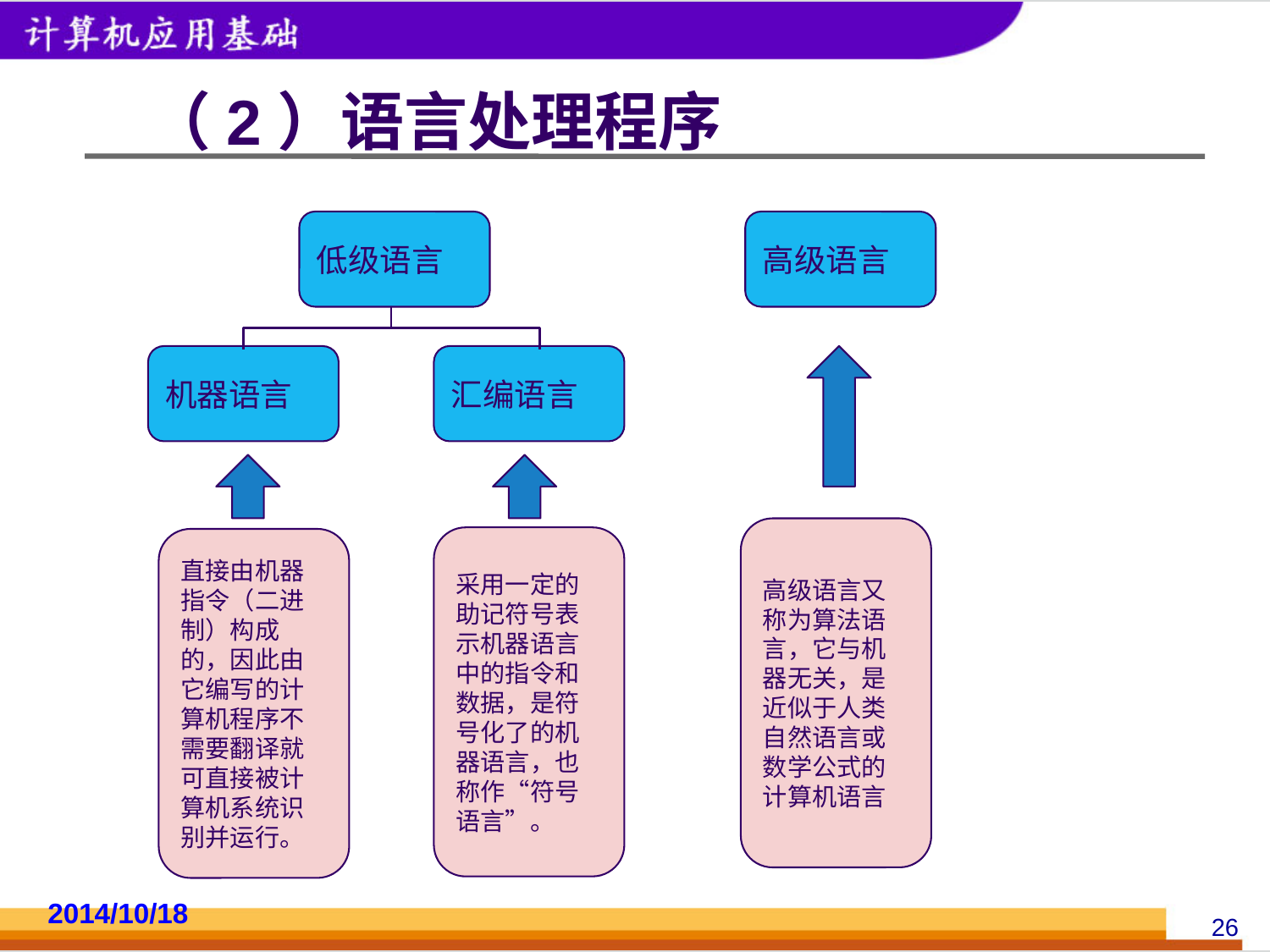

# （2）语言处理程序

低级语言
高级语言
机器语言
汇编语言

高级语言又称为算法语言，它与机器无关，是近似于人类自然语言或数学公式的计算机语言
采用一定的助记符号表示机器语言中的指令和数据，是符号化了的机器语言，也称作“符号语言”。
直接由机器指令（二进制）构成的，因此由它编写的计算机程序不需要翻译就可直接被计算机系统识别并运行。
2014/10/18